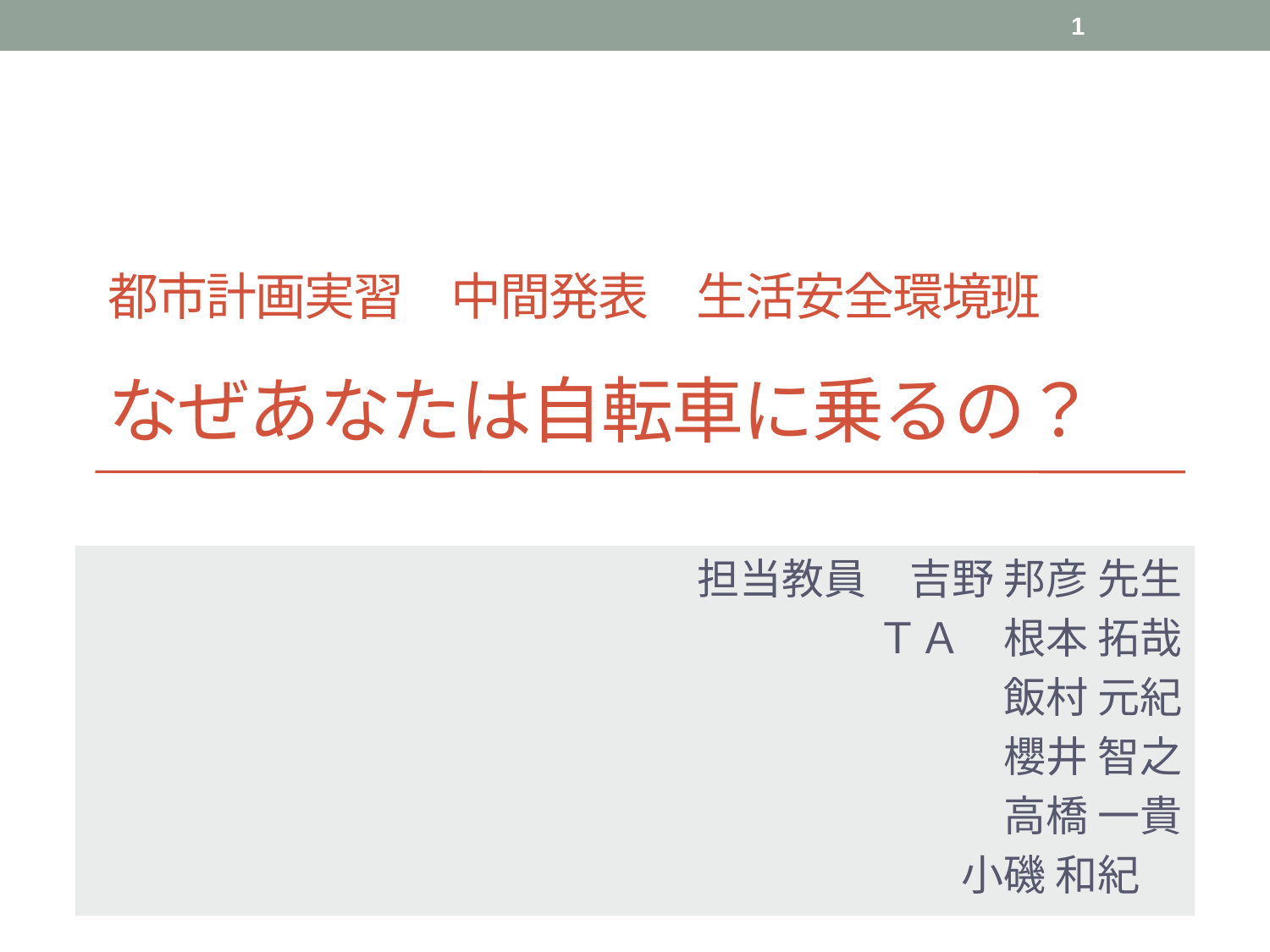

1
# 都市計画実習　中間発表　生活安全環境班 なぜあなたは自転車に乗るの？
担当教員　吉野 邦彦 先生
ＴＡ　根本 拓哉
飯村 元紀
櫻井 智之
高橋 一貴
小磯 和紀